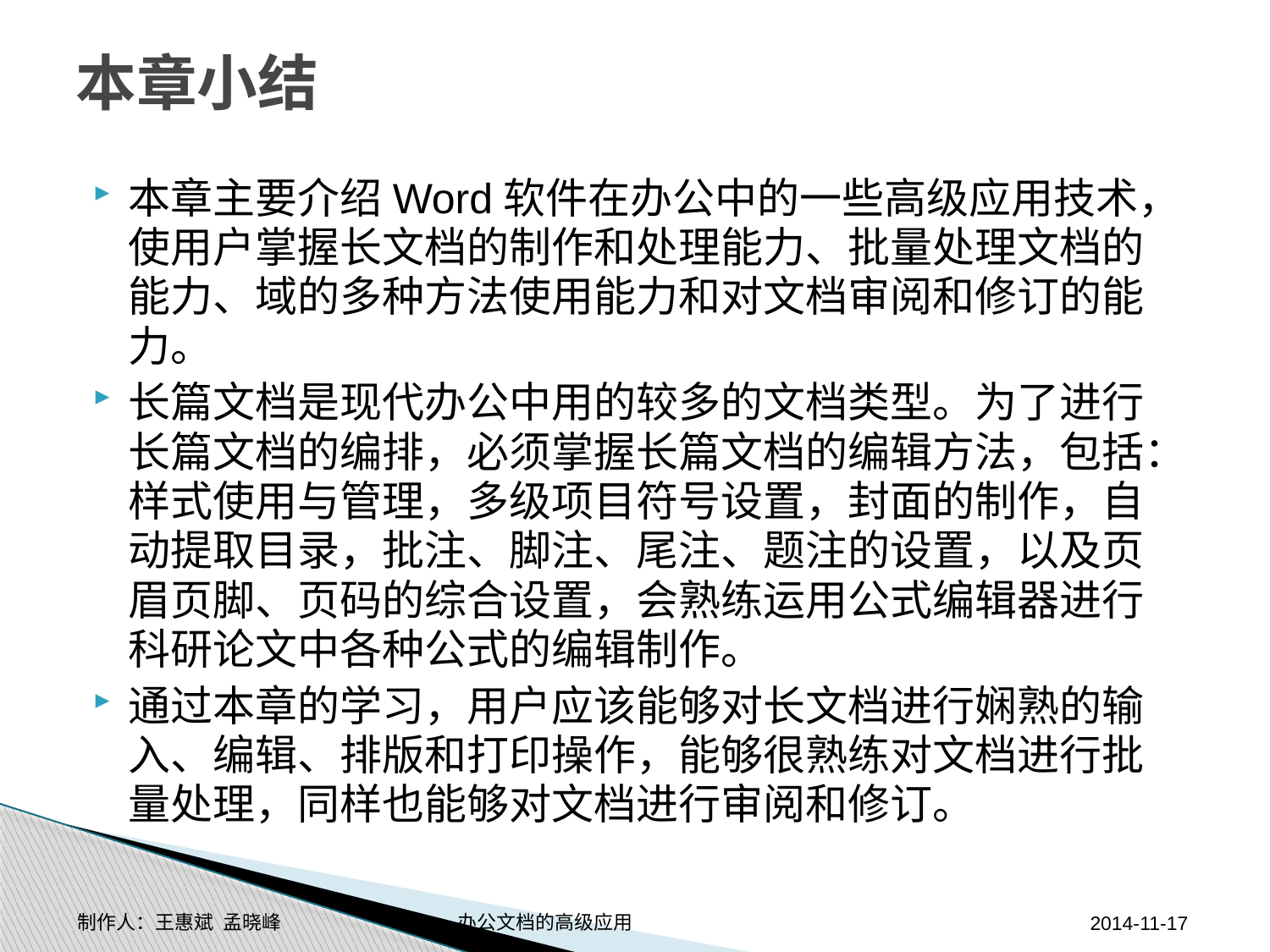

# 本章小结
本章主要介绍Word软件在办公中的一些高级应用技术，使用户掌握长文档的制作和处理能力、批量处理文档的能力、域的多种方法使用能力和对文档审阅和修订的能力。
长篇文档是现代办公中用的较多的文档类型。为了进行长篇文档的编排，必须掌握长篇文档的编辑方法，包括：样式使用与管理，多级项目符号设置，封面的制作，自动提取目录，批注、脚注、尾注、题注的设置，以及页眉页脚、页码的综合设置，会熟练运用公式编辑器进行科研论文中各种公式的编辑制作。
通过本章的学习，用户应该能够对长文档进行娴熟的输入、编辑、排版和打印操作，能够很熟练对文档进行批量处理，同样也能够对文档进行审阅和修订。

制作人：王惠斌  孟晓峰                                        办公文档的高级应用
2014-11-17